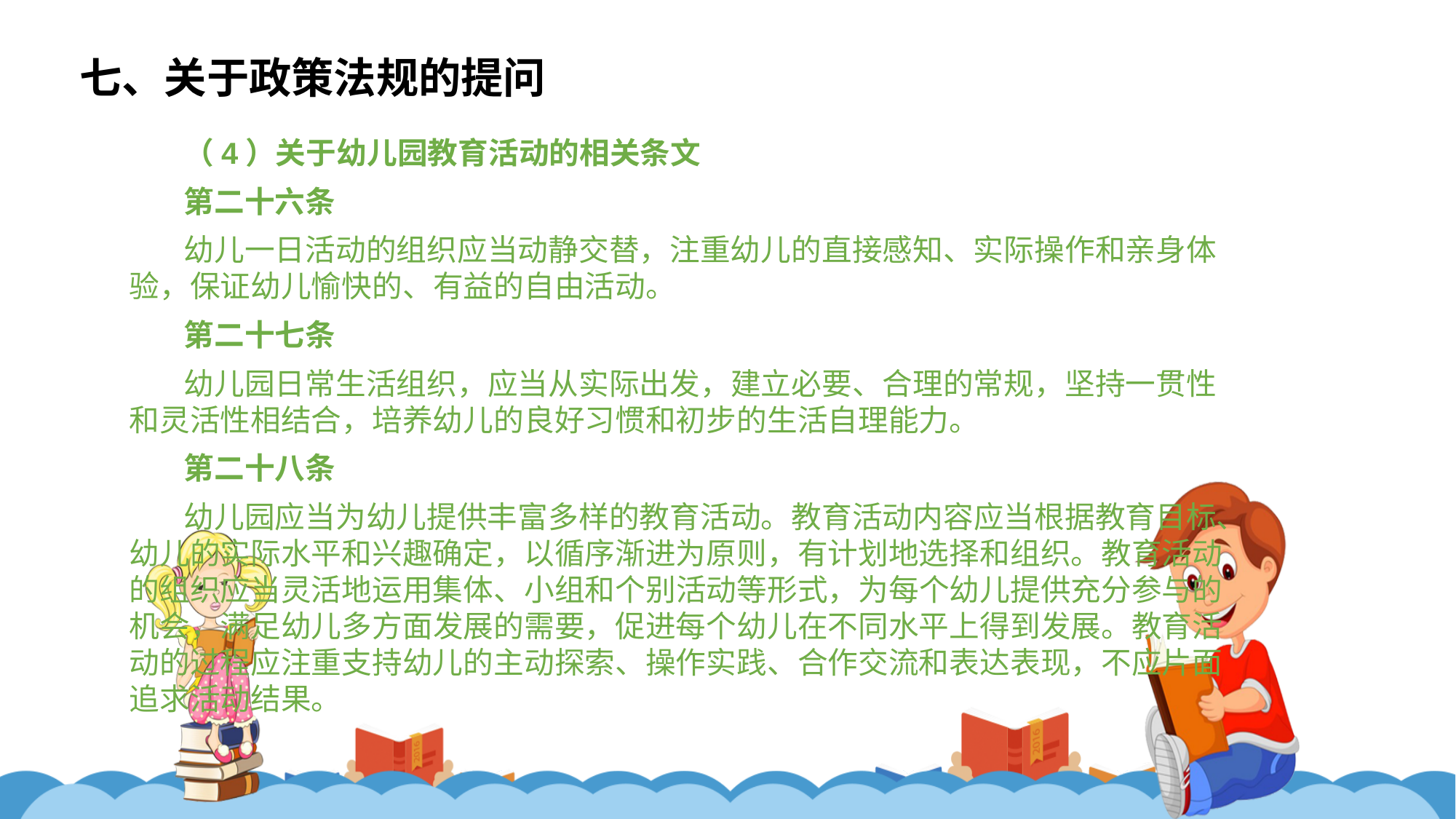

七、关于政策法规的提问
（4）关于幼儿园教育活动的相关条文
第二十六条
幼儿一日活动的组织应当动静交替，注重幼儿的直接感知、实际操作和亲身体验，保证幼儿愉快的、有益的自由活动。
第二十七条
幼儿园日常生活组织，应当从实际出发，建立必要、合理的常规，坚持一贯性和灵活性相结合，培养幼儿的良好习惯和初步的生活自理能力。
第二十八条
幼儿园应当为幼儿提供丰富多样的教育活动。教育活动内容应当根据教育目标、幼儿的实际水平和兴趣确定，以循序渐进为原则，有计划地选择和组织。教育活动的组织应当灵活地运用集体、小组和个别活动等形式，为每个幼儿提供充分参与的机会，满足幼儿多方面发展的需要，促进每个幼儿在不同水平上得到发展。教育活动的过程应注重支持幼儿的主动探索、操作实践、合作交流和表达表现，不应片面追求活动结果。